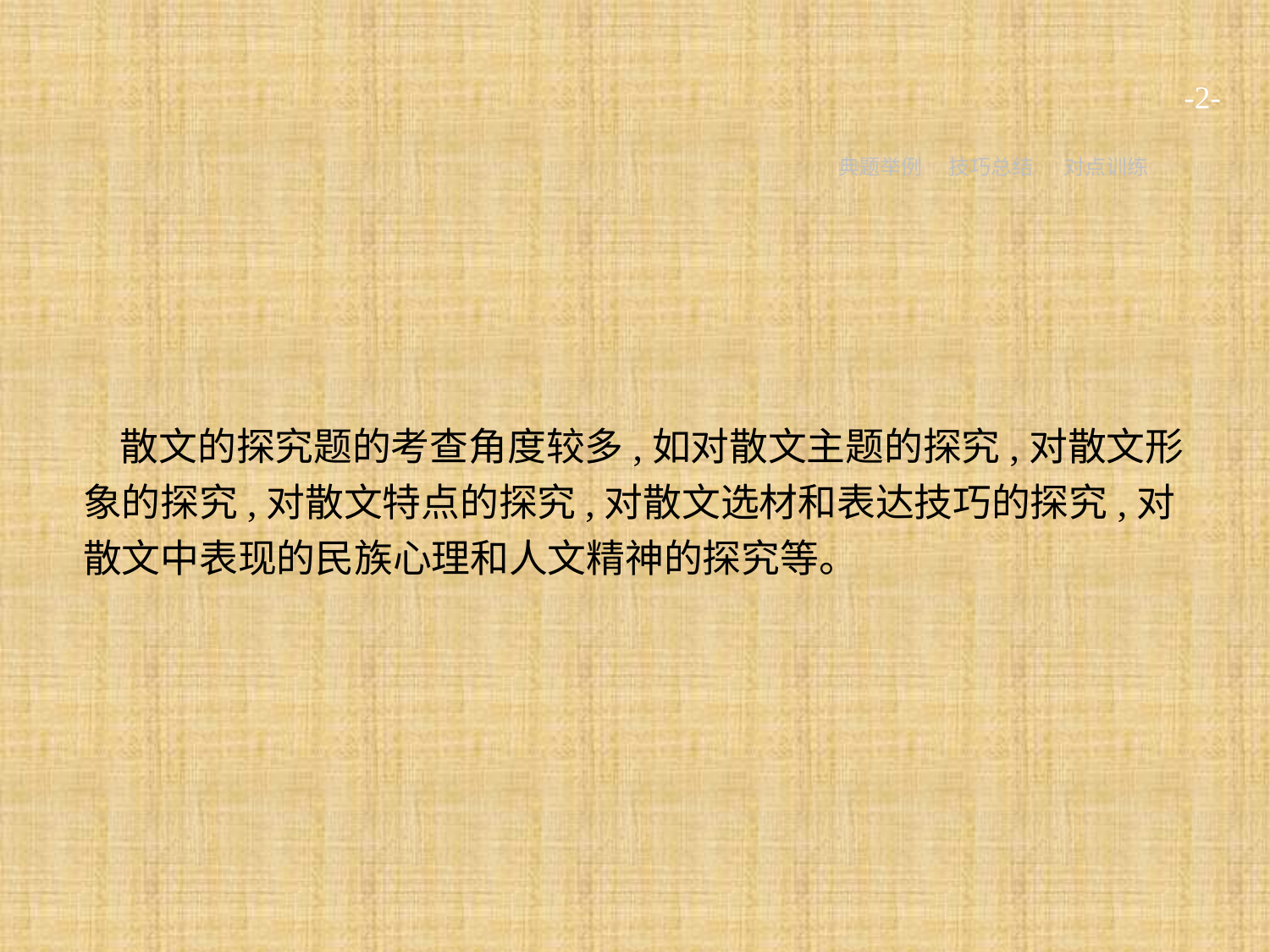

-2-
典题举例
技巧总结
对点训练
散文的探究题的考查角度较多,如对散文主题的探究,对散文形象的探究,对散文特点的探究,对散文选材和表达技巧的探究,对散文中表现的民族心理和人文精神的探究等。